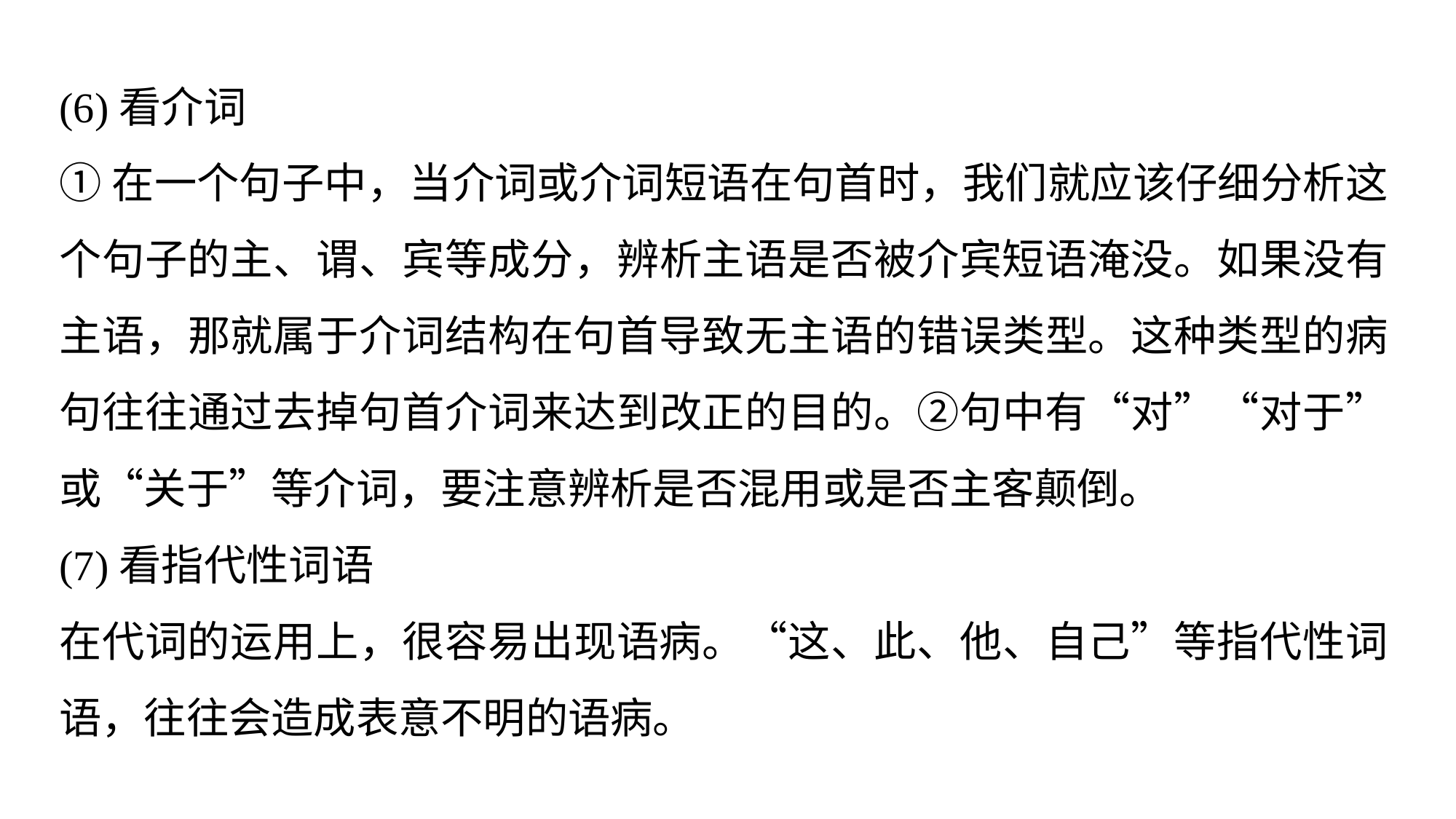

(6)看介词
①在一个句子中，当介词或介词短语在句首时，我们就应该仔细分析这个句子的主、谓、宾等成分，辨析主语是否被介宾短语淹没。如果没有主语，那就属于介词结构在句首导致无主语的错误类型。这种类型的病句往往通过去掉句首介词来达到改正的目的。②句中有“对”“对于”或“关于”等介词，要注意辨析是否混用或是否主客颠倒。
(7)看指代性词语
在代词的运用上，很容易出现语病。“这、此、他、自己”等指代性词语，往往会造成表意不明的语病。